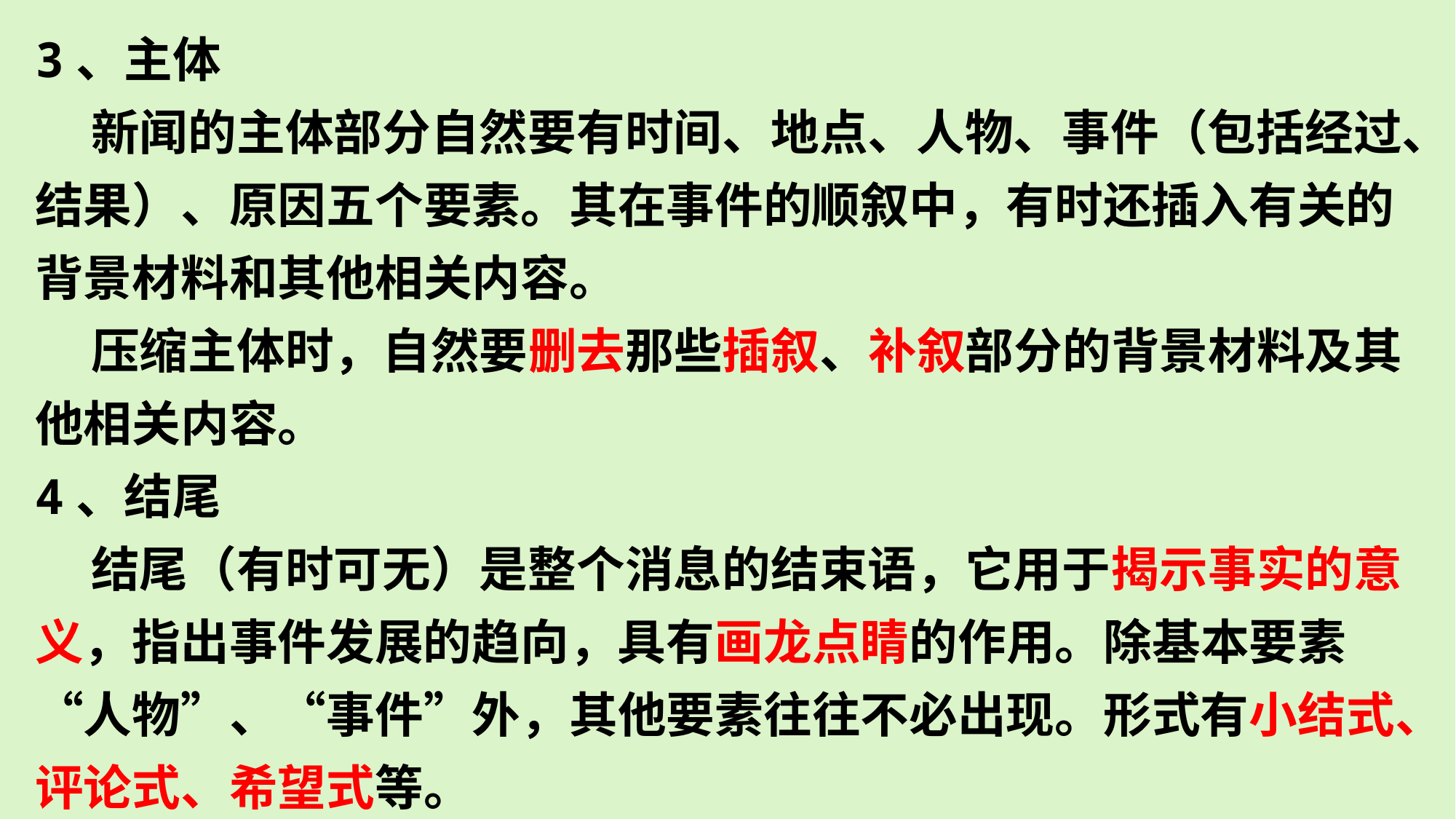

3、主体
    新闻的主体部分自然要有时间、地点、人物、事件（包括经过、结果）、原因五个要素。其在事件的顺叙中，有时还插入有关的背景材料和其他相关内容。
    压缩主体时，自然要删去那些插叙、补叙部分的背景材料及其他相关内容。
4、结尾
    结尾（有时可无）是整个消息的结束语，它用于揭示事实的意义，指出事件发展的趋向，具有画龙点睛的作用。除基本要素“人物”、“事件”外，其他要素往往不必出现。形式有小结式、评论式、希望式等。